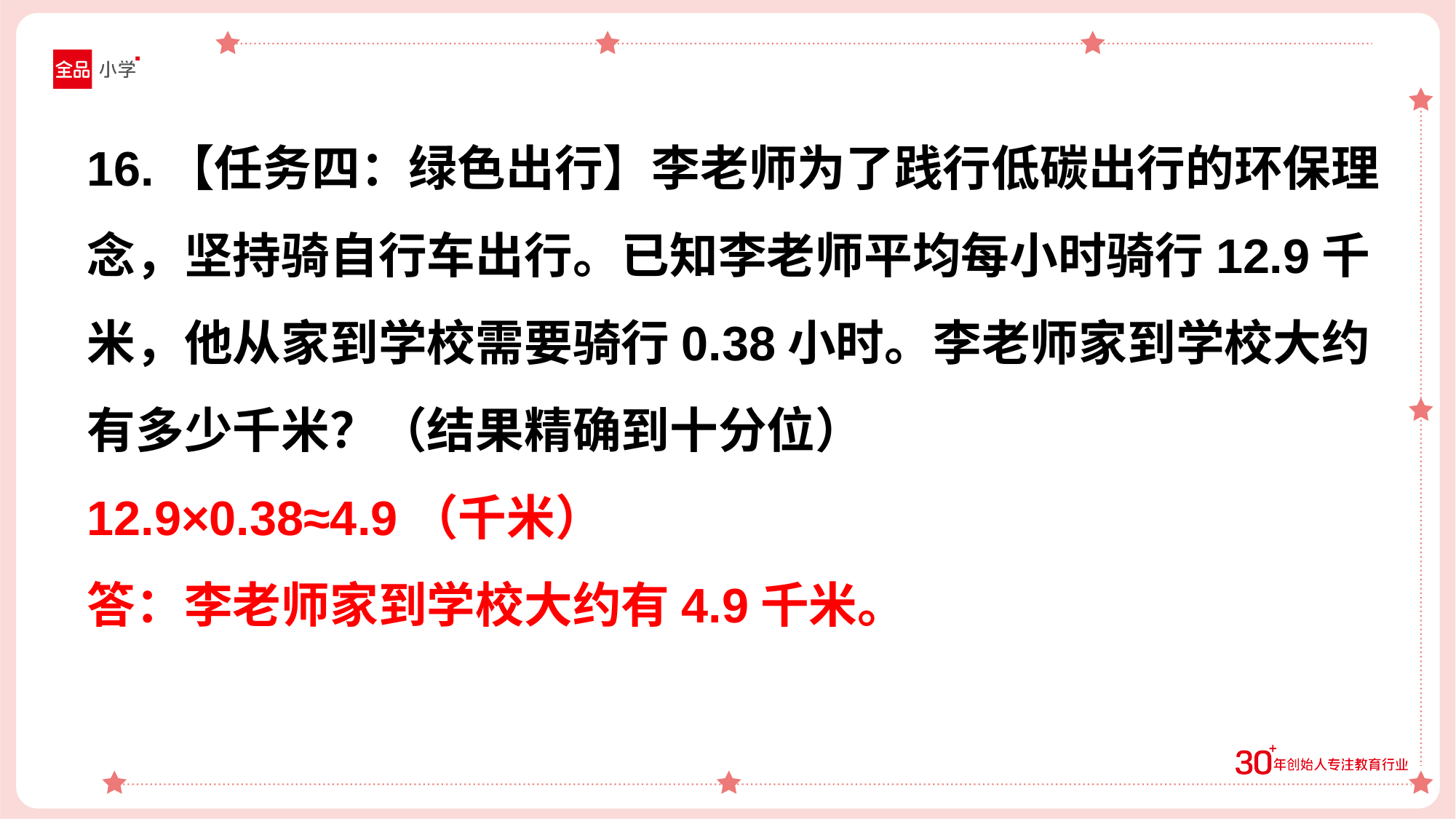

16.【任务四：绿色出行】李老师为了践行低碳出行的环保理念，坚持骑自行车出行。已知李老师平均每小时骑行12.9千米，他从家到学校需要骑行0.38小时。李老师家到学校大约有多少千米？（结果精确到十分位）
12.9×0.38≈4.9（千米）
答：李老师家到学校大约有4.9千米。